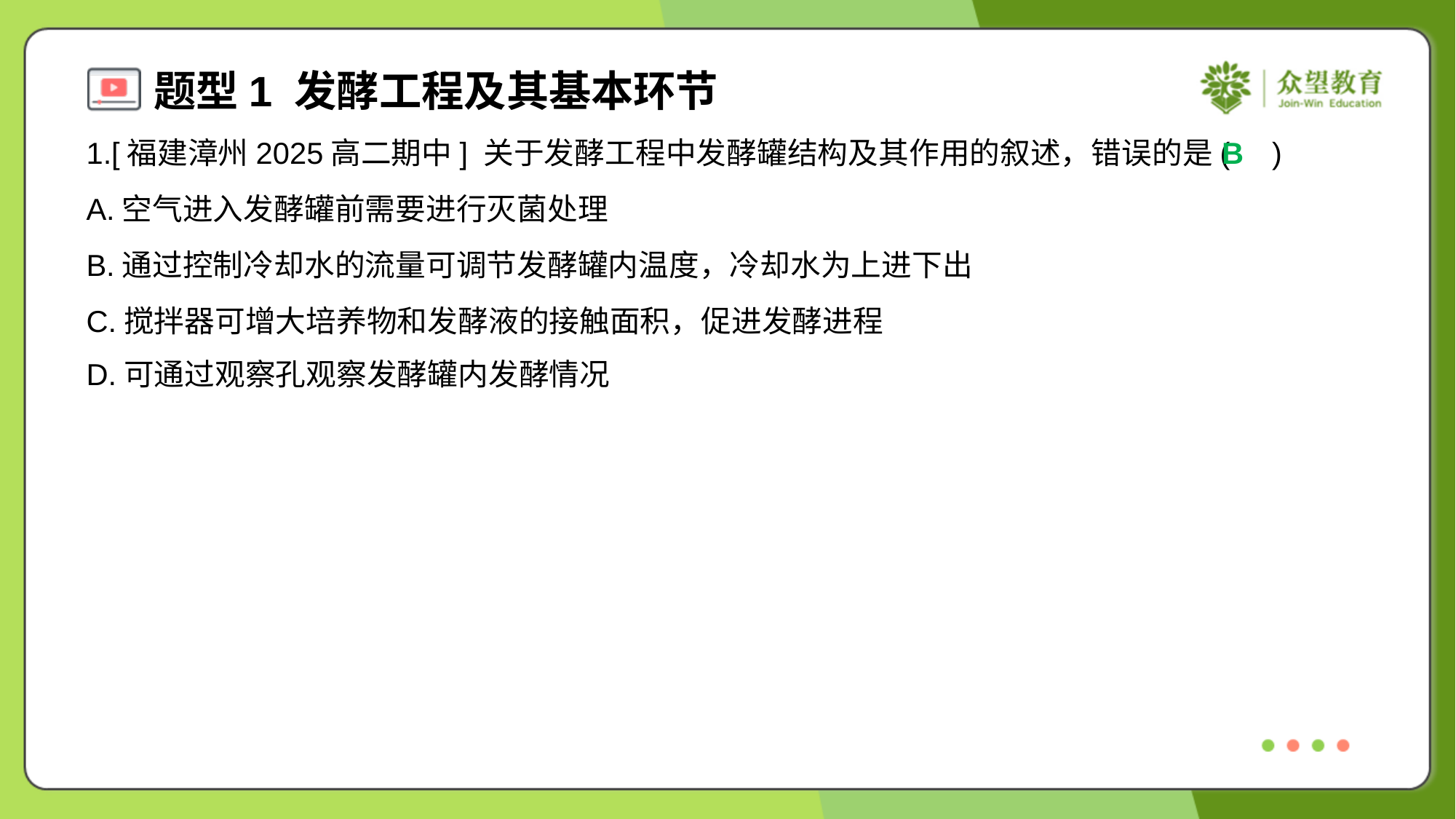

1.[福建漳州2025高二期中] 关于发酵工程中发酵罐结构及其作用的叙述，错误的是(     )
B
A.空气进入发酵罐前需要进行灭菌处理
B.通过控制冷却水的流量可调节发酵罐内温度，冷却水为上进下出
C.搅拌器可增大培养物和发酵液的接触面积，促进发酵进程
D.可通过观察孔观察发酵罐内发酵情况